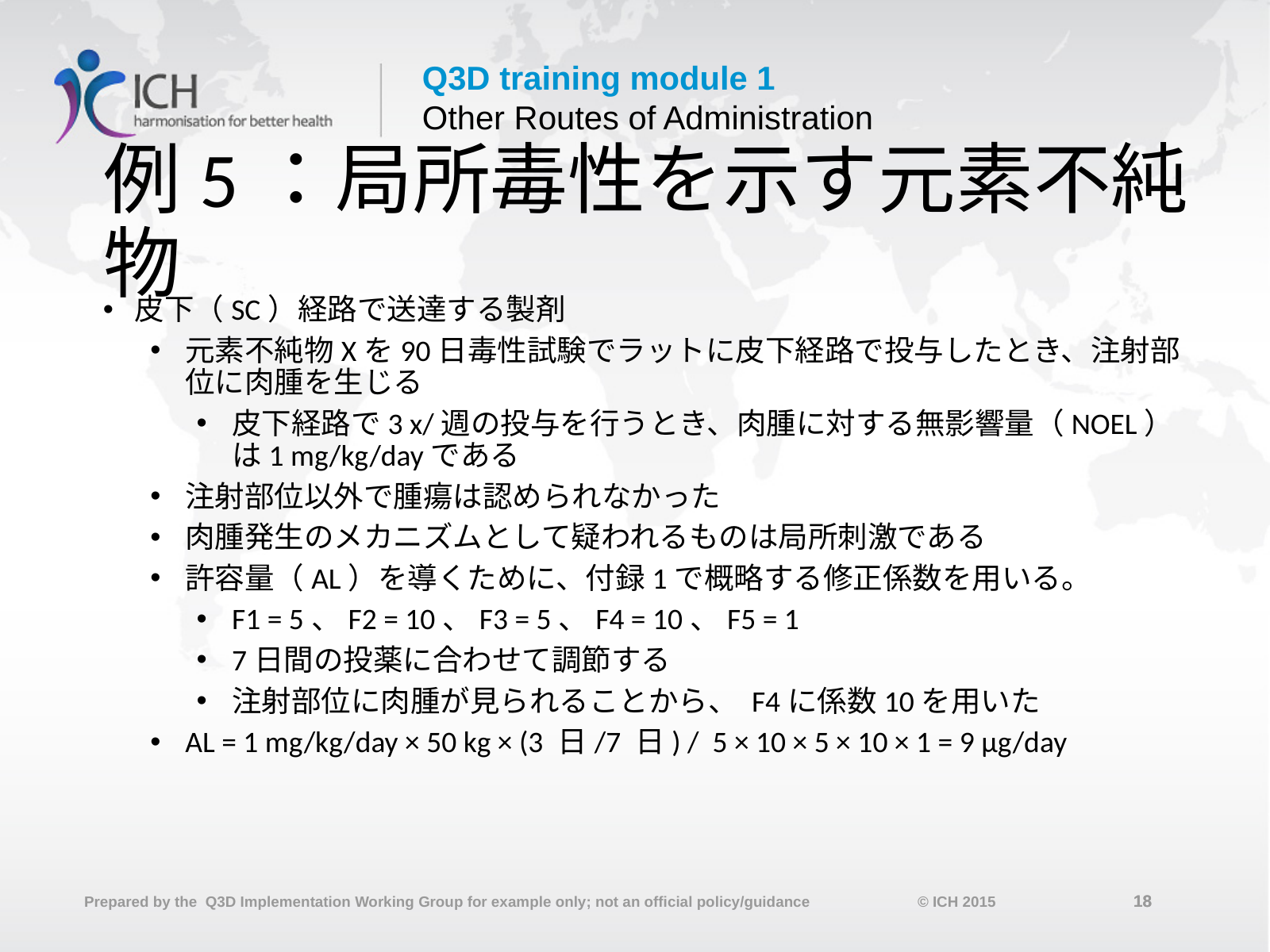

# 例5：局所毒性を示す元素不純物
皮下（SC）経路で送達する製剤
元素不純物Xを90日毒性試験でラットに皮下経路で投与したとき、注射部位に肉腫を生じる
皮下経路で3 x/週の投与を行うとき、肉腫に対する無影響量（NOEL）は1 mg/kg/dayである
注射部位以外で腫瘍は認められなかった
肉腫発生のメカニズムとして疑われるものは局所刺激である
許容量（AL）を導くために、付録1で概略する修正係数を用いる。
F1 = 5、F2 = 10、F3 = 5、F4 = 10、F5 = 1
7日間の投薬に合わせて調節する
注射部位に肉腫が見られることから、 F4に係数10を用いた
AL = 1 mg/kg/day × 50 kg × (3 日/7 日) /  5 × 10 × 5 × 10 × 1 = 9 µg/day